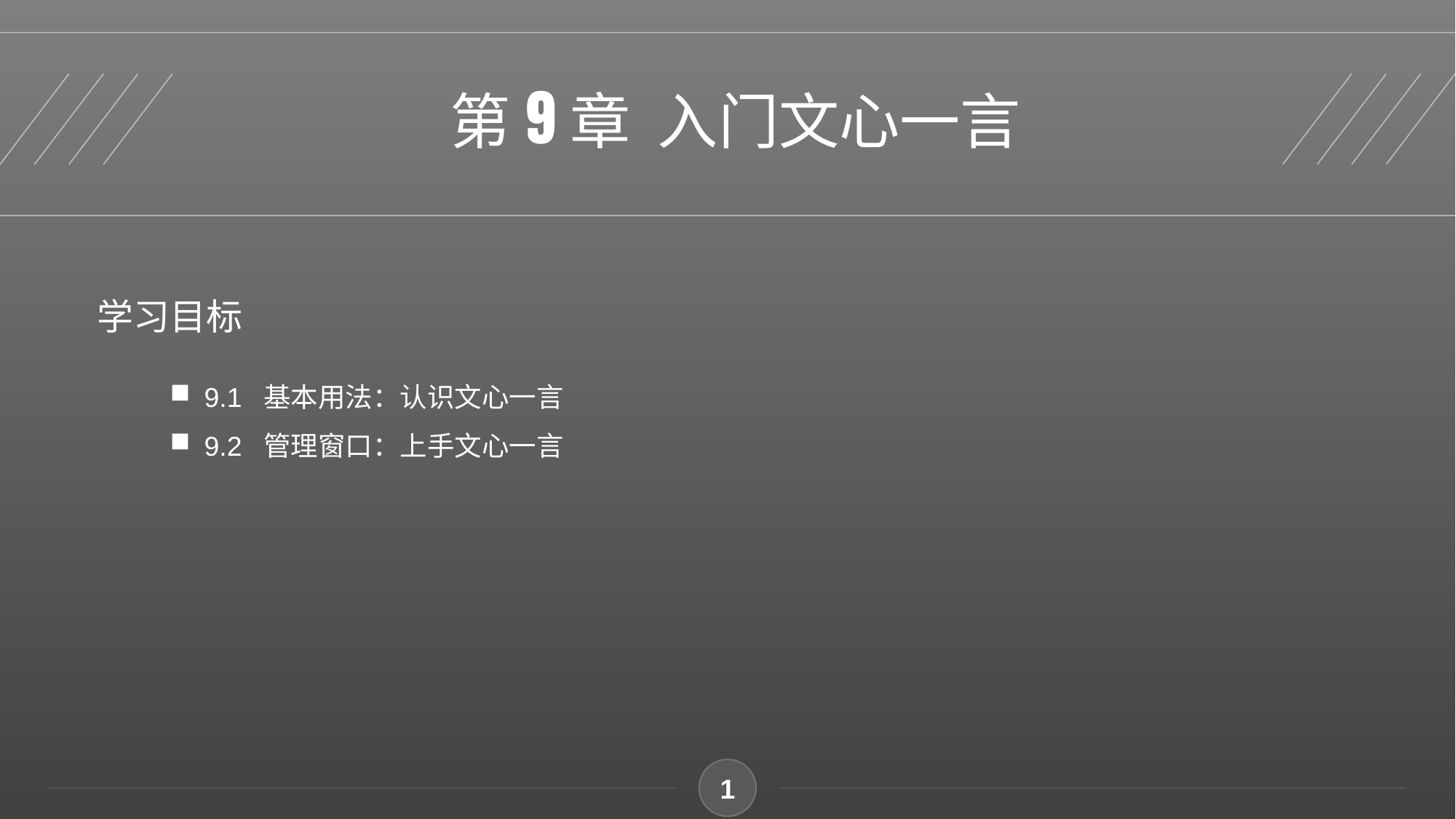

第9章  入门文心一言

学习目标
9.1  基本用法：认识文心一言
9.2  管理窗口：上手文心一言